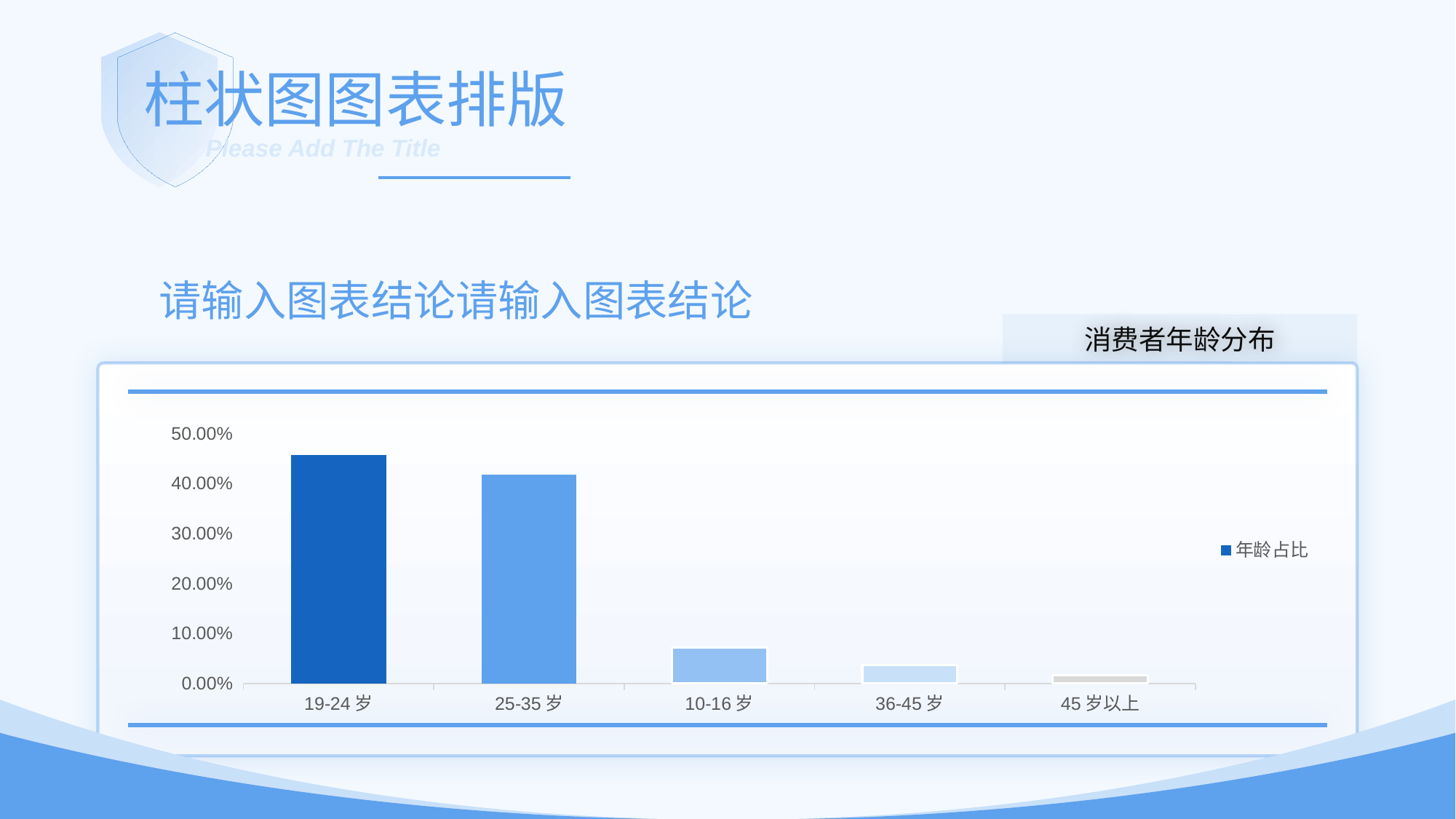

柱状图图表排版
Please Add The Title
请输入图表结论请输入图表结论

消费者年龄分布

### Chart

| Category | 年龄占比 |
|---|---|
| 19-24岁 | 0.457 |
| 25-35岁 | 0.418 |
| 10-16岁 | 0.072 |
| 36-45岁 | 0.037 |
| 45岁以上 | 0.016 |